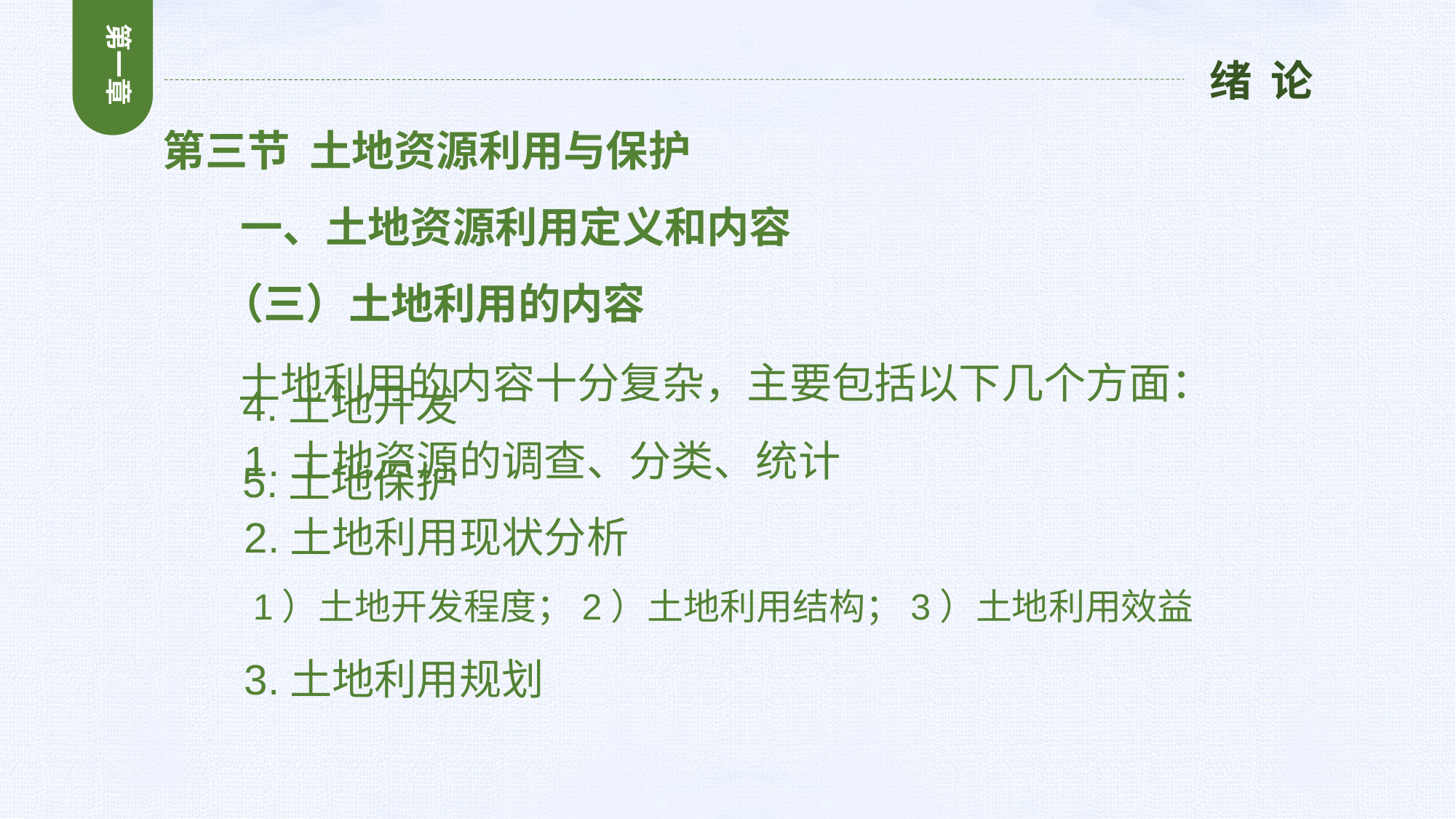

第一章
绪  论
第三节  土地资源利用与保护
       一、土地资源利用定义和内容
     （三）土地利用的内容

      土地利用的内容十分复杂，主要包括以下几个方面：
       1.土地资源的调查、分类、统计
       2.土地利用现状分析
         1）土地开发程度；2）土地利用结构；3）土地利用效益
       3.土地利用规划

       4.土地开发
       5.土地保护